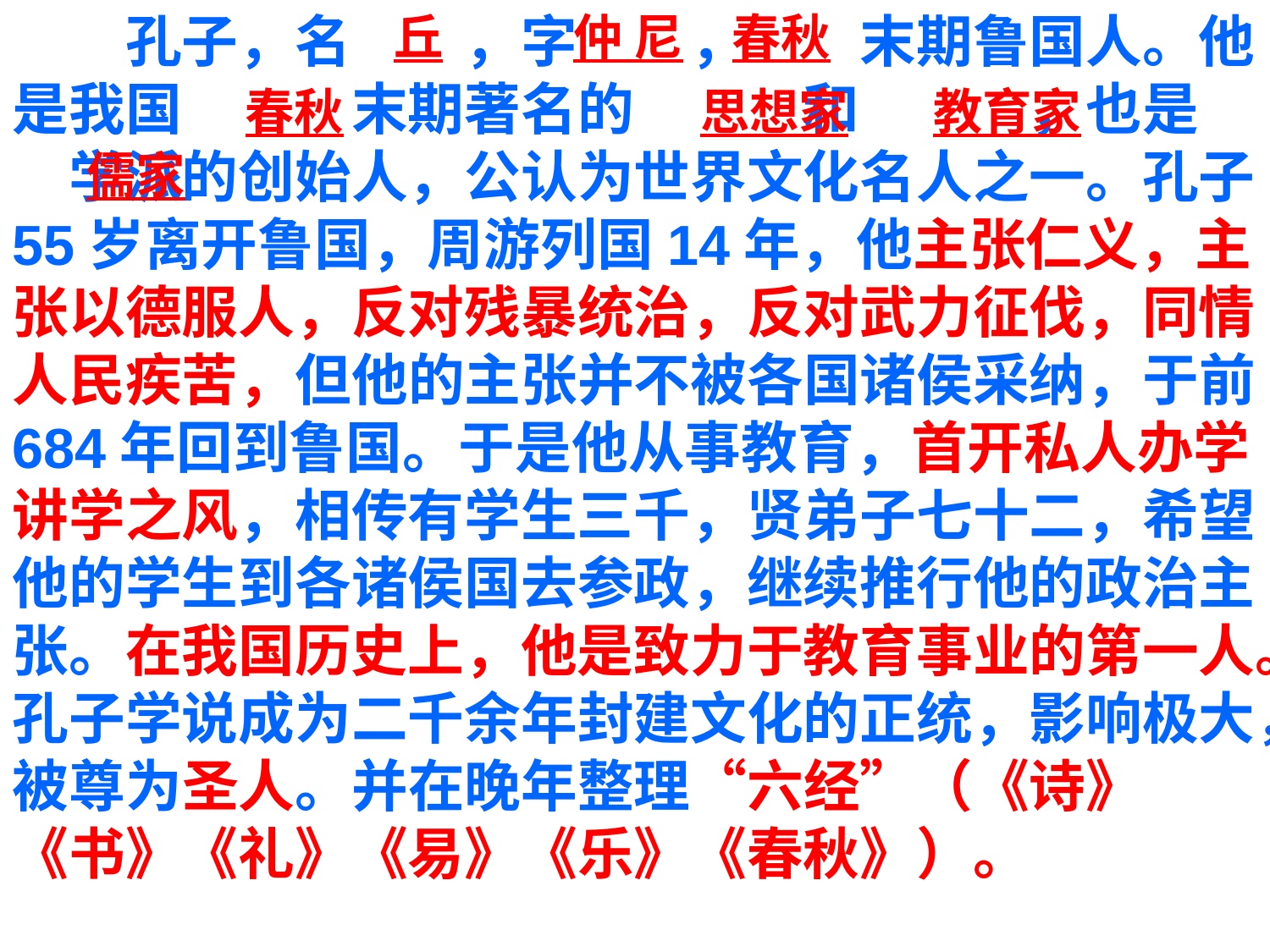

孔子，名　　，字　　，　　末期鲁国人。他是我国　　　末期著名的　　　和　　　，也是　　学派的创始人，公认为世界文化名人之一。孔子55岁离开鲁国，周游列国14年，他主张仁义，主张以德服人，反对残暴统治，反对武力征伐，同情人民疾苦，但他的主张并不被各国诸侯采纳，于前684年回到鲁国。于是他从事教育，首开私人办学讲学之风，相传有学生三千，贤弟子七十二，希望他的学生到各诸侯国去参政，继续推行他的政治主张。在我国历史上，他是致力于教育事业的第一人。孔子学说成为二千余年封建文化的正统，影响极大，被尊为圣人。并在晚年整理“六经”（《诗》《书》《礼》《易》《乐》《春秋》）。
丘
仲 尼
春秋
春秋
思想家
教育家
儒家